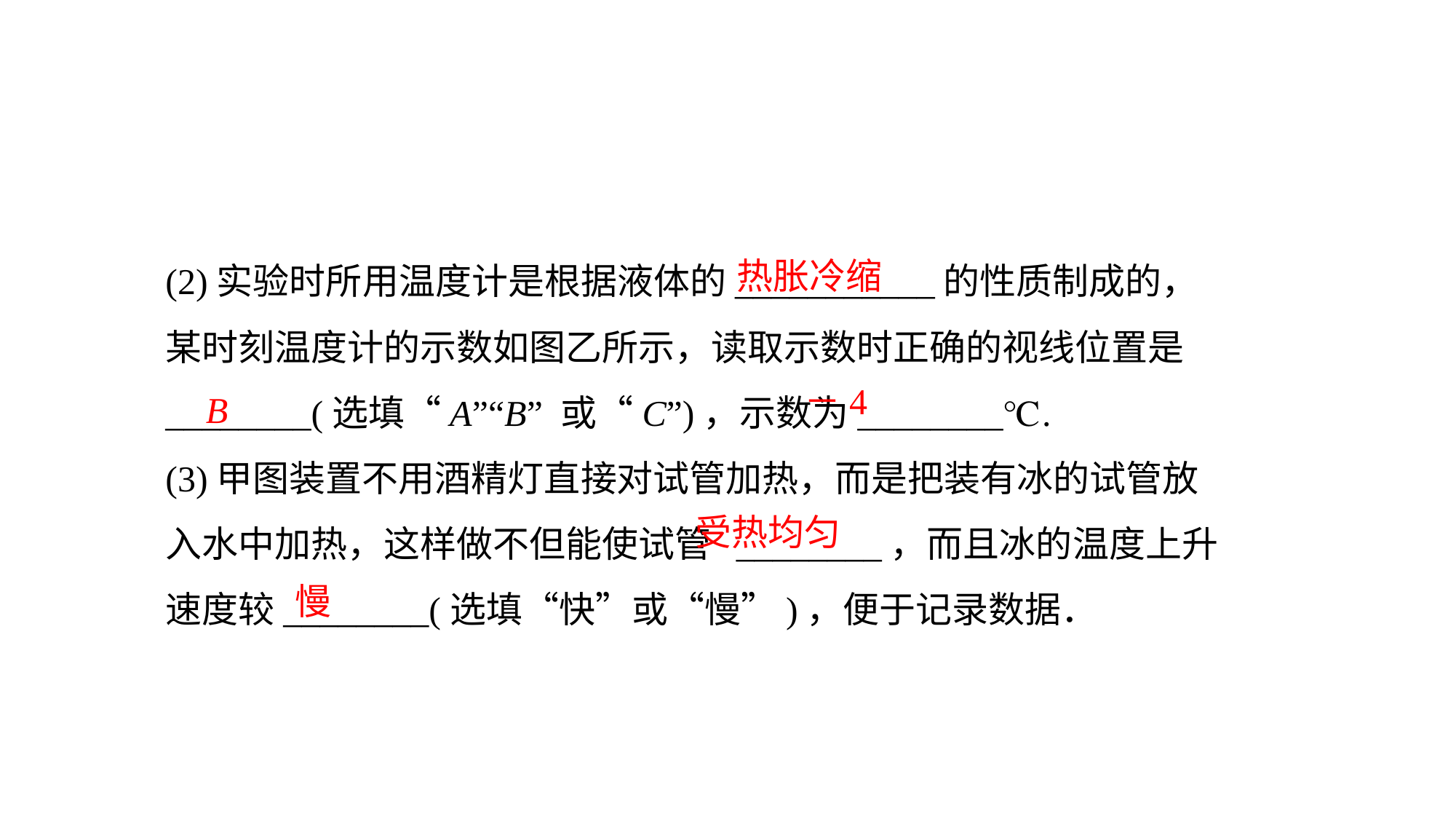

(2)实验时所用温度计是根据液体的___________的性质制成的，某时刻温度计的示数如图乙所示，读取示数时正确的视线位置是________(选填“A”“B” 或“C”)，示数为________℃.
(3)甲图装置不用酒精灯直接对试管加热，而是把装有冰的试管放入水中加热，这样做不但能使试管  ________，而且冰的温度上升速度较________(选填“快”或“慢”)，便于记录数据．
热胀冷缩
－4
B
受热均匀
慢